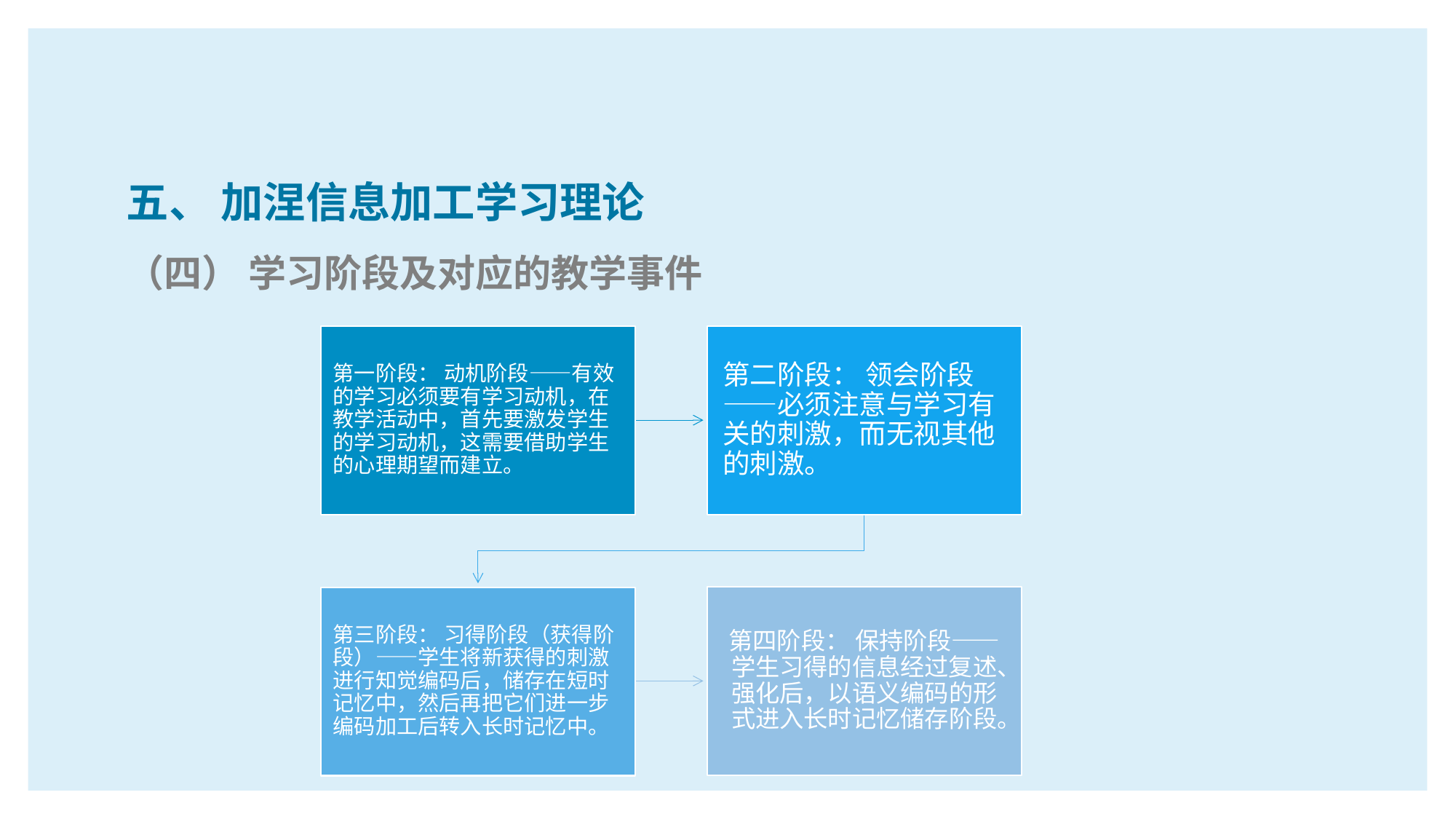

五、 加涅信息加工学习理论
（四） 学习阶段及对应的教学事件

第一阶段： 动机阶段——有效的学习必须要有学习动机，在教学活动中，首先要激发学生的学习动机，这需要借助学生的心理期望而建立。

第二阶段： 领会阶段——必须注意与学习有关的刺激，而无视其他的刺激。

第三阶段： 习得阶段（获得阶段）——学生将新获得的刺激进行知觉编码后，储存在短时记忆中，然后再把它们进一步编码加工后转入长时记忆中。
第四阶段： 保持阶段——学生习得的信息经过复述、强化后，以语义编码的形式进入长时记忆储存阶段。